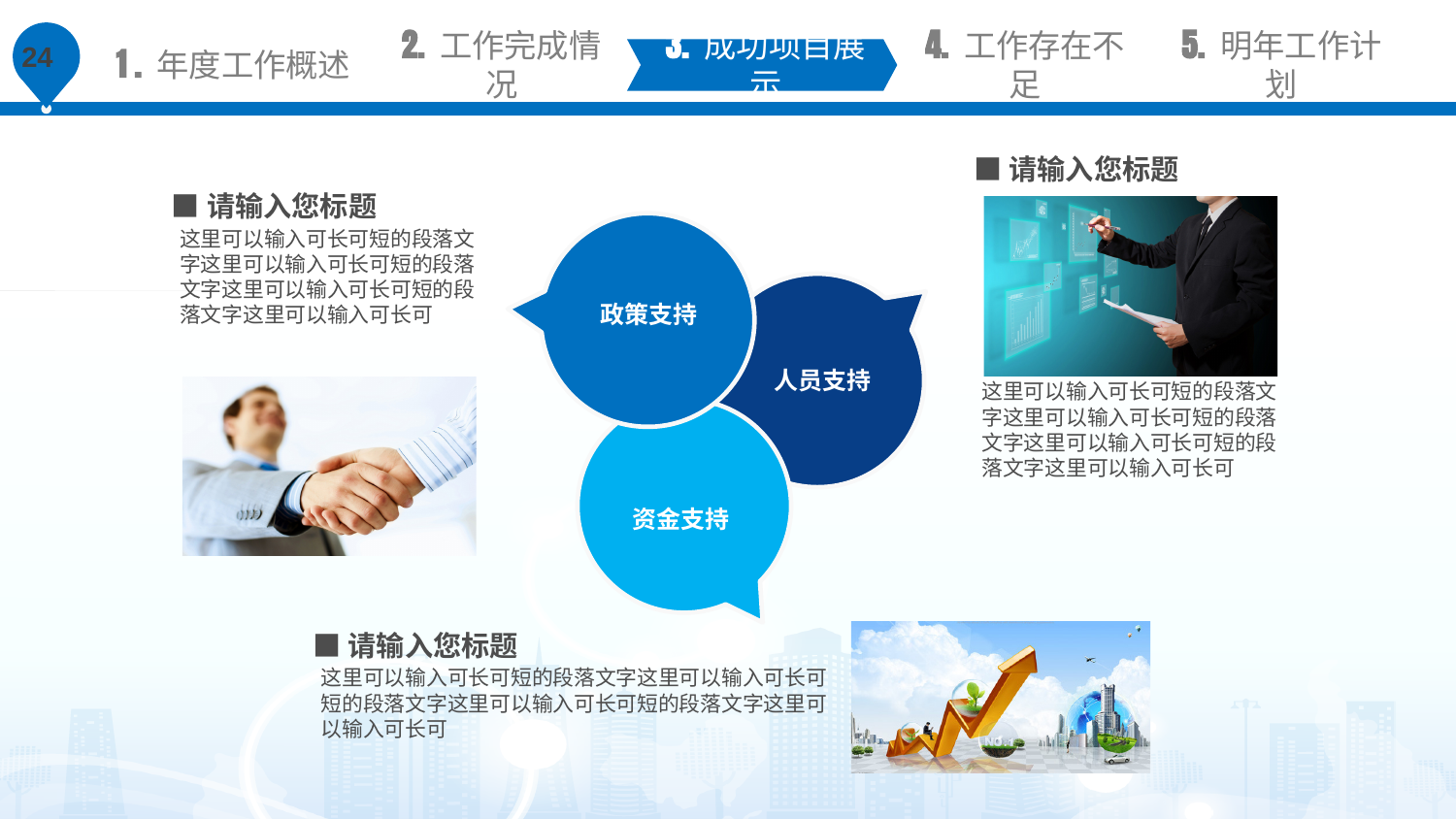

1 . 年度工作概述
2. 工作完成情况
3. 成功项目展示
4. 工作存在不足
5. 明年工作计划
■请输入您标题
■请输入您标题

这里可以输入可长可短的段落文字这里可以输入可长可短的段落文字这里可以输入可长可短的段落文字这里可以输入可长可

政策支持
人员支持
这里可以输入可长可短的段落文字这里可以输入可长可短的段落文字这里可以输入可长可短的段落文字这里可以输入可长可

资金支持

■请输入您标题
这里可以输入可长可短的段落文字这里可以输入可长可短的段落文字这里可以输入可长可短的段落文字这里可以输入可长可